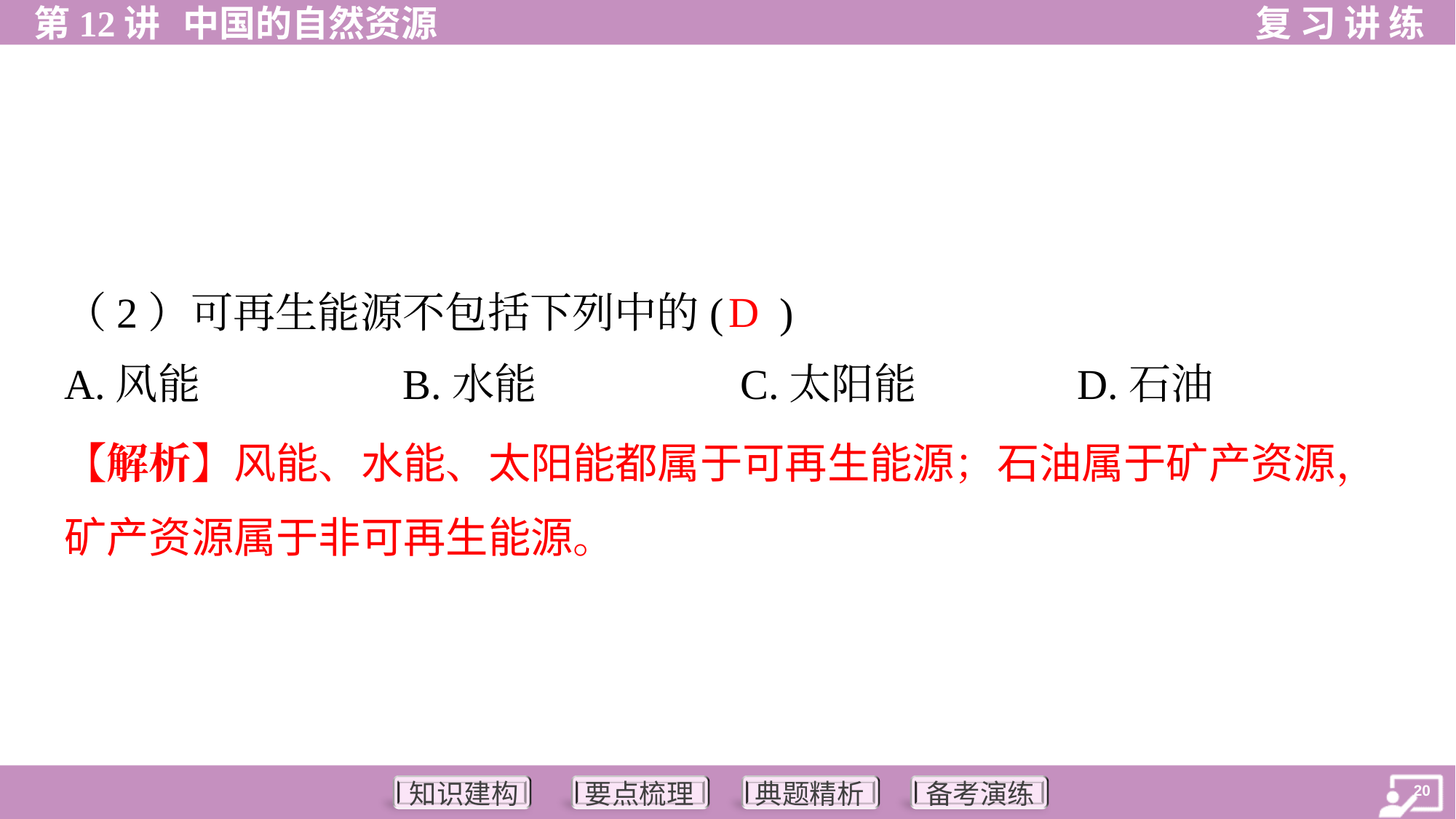

D
（2）可再生能源不包括下列中的(     )
A.风能	B.水能	C.太阳能	D.石油
【解析】风能、水能、太阳能都属于可再生能源；石油属于矿产资源，
矿产资源属于非可再生能源。